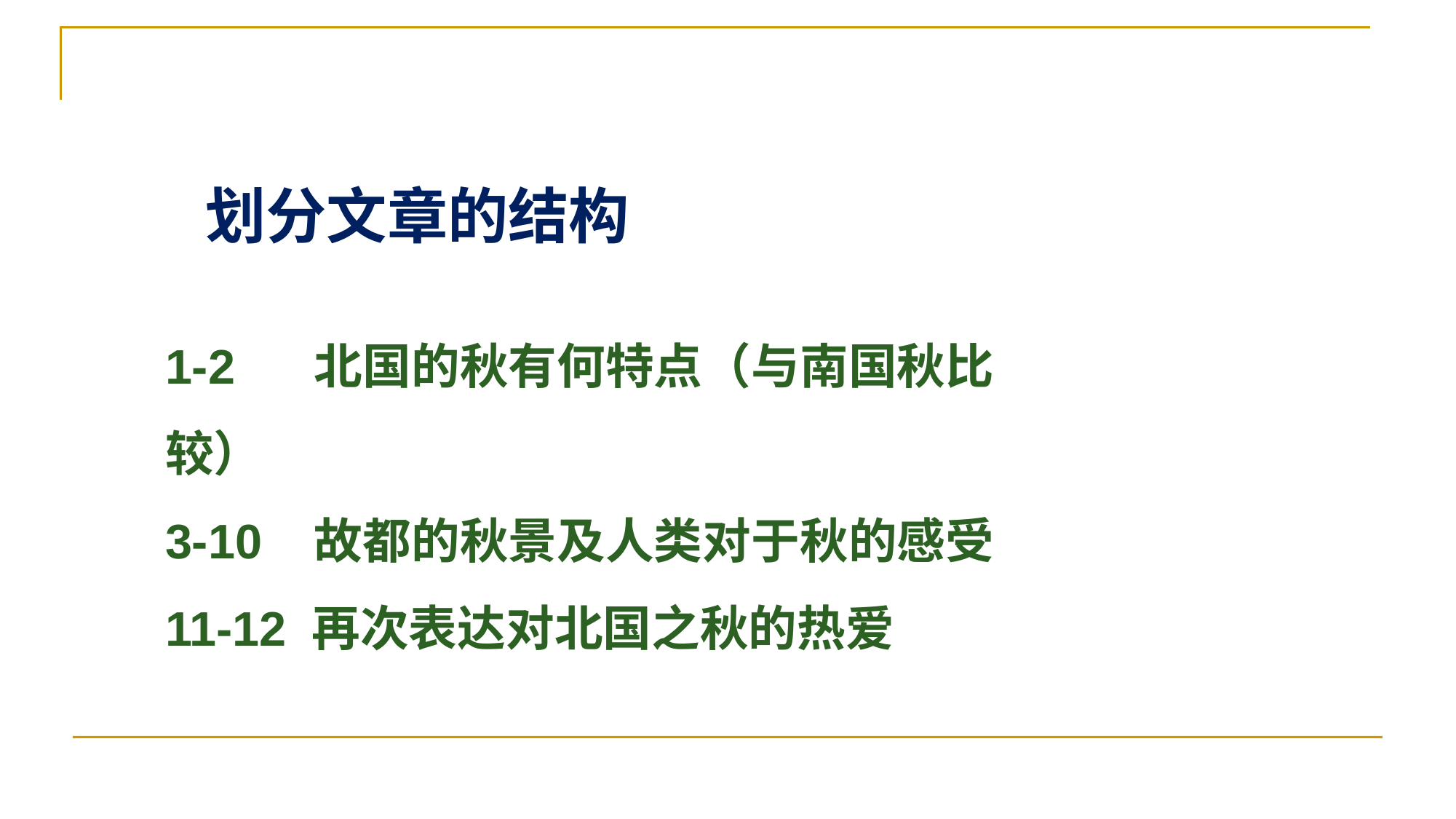

划分文章的结构
1-2     北国的秋有何特点（与南国秋比较）
3-10   故都的秋景及人类对于秋的感受
11-12 再次表达对北国之秋的热爱